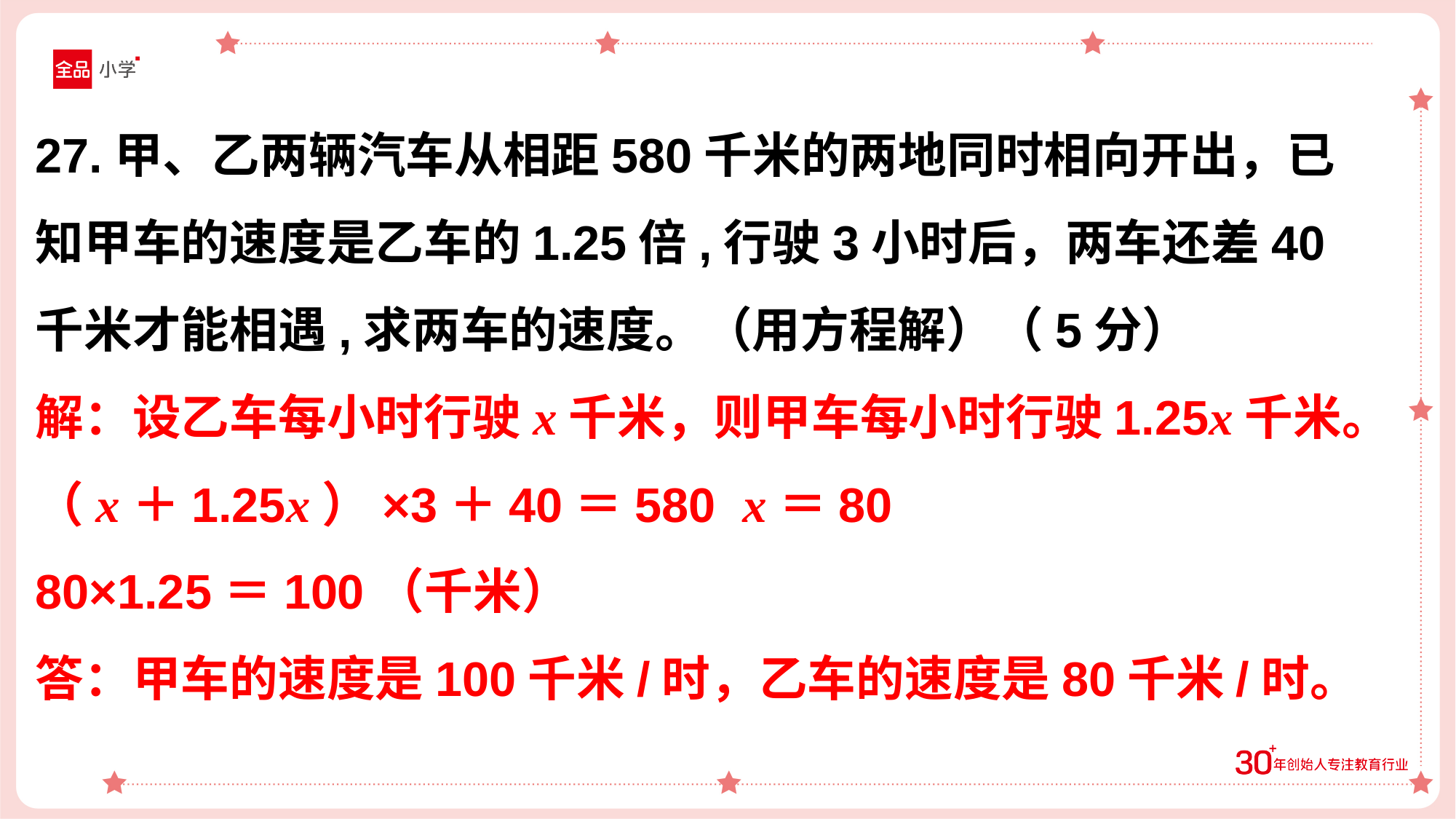

27.甲、乙两辆汽车从相距580千米的两地同时相向开出，已知甲车的速度是乙车的1.25倍,行驶3小时后，两车还差40千米才能相遇,求两车的速度。（用方程解）（5分）
解：设乙车每小时行驶x千米，则甲车每小时行驶1.25x千米。
（x＋1.25x）×3＋40＝580  x＝80
80×1.25＝100（千米）
答：甲车的速度是100千米/时，乙车的速度是80千米/时。